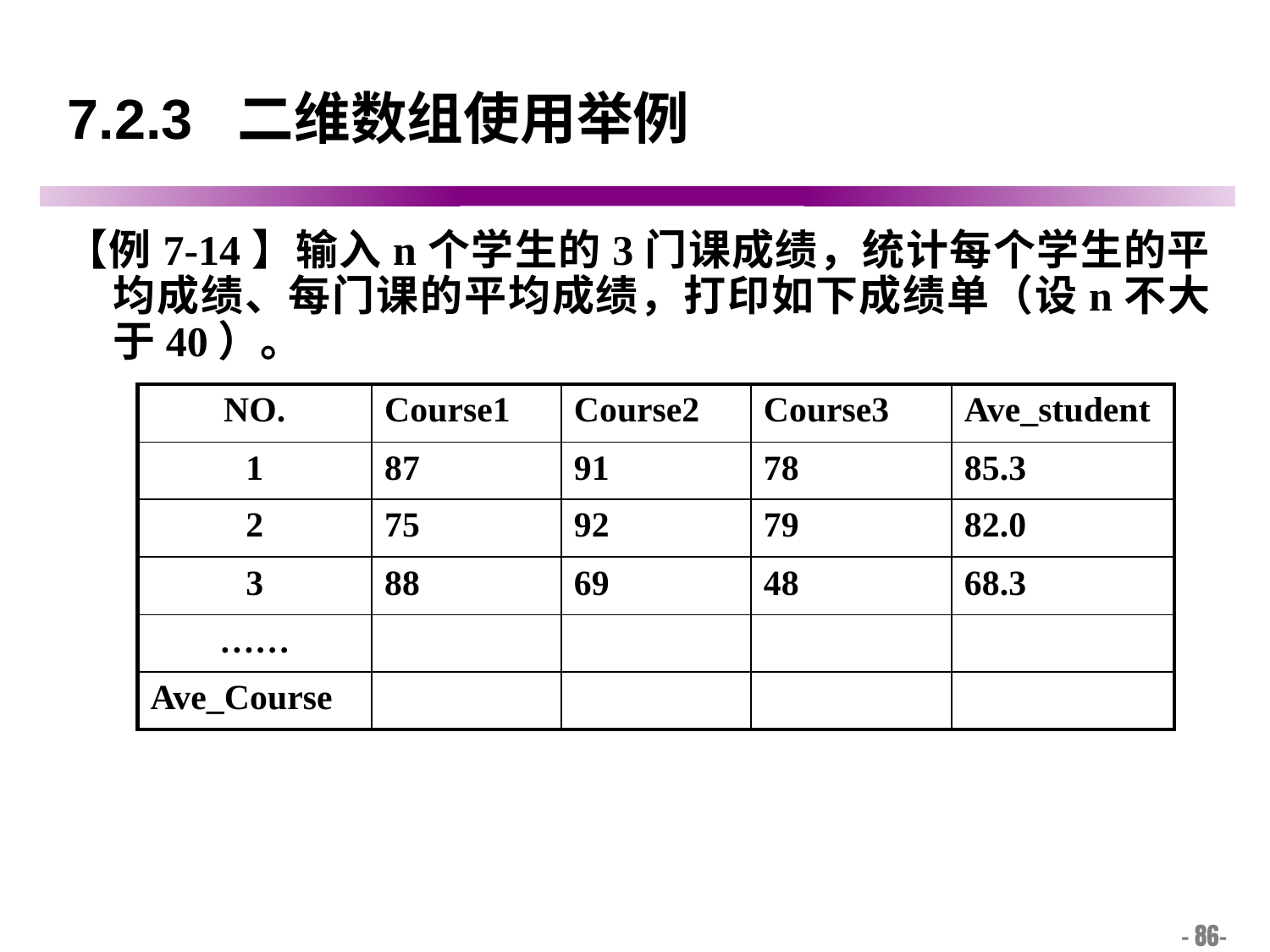

# 7.2.3  二维数组使用举例
【例7-14】输入n个学生的3门课成绩，统计每个学生的平均成绩、每门课的平均成绩，打印如下成绩单（设n不大于40）。
| NO. | Course1 | Course2 | Course3 | Ave\_student |
| --- | --- | --- | --- | --- |
| 1 | 87 | 91 | 78 | 85.3 |
| 2 | 75 | 92 | 79 | 82.0 |
| 3 | 88 | 69 | 48 | 68.3 |
| …… |  |  |  |  |
| Ave\_Course |  |  |  |  |
 - 86-